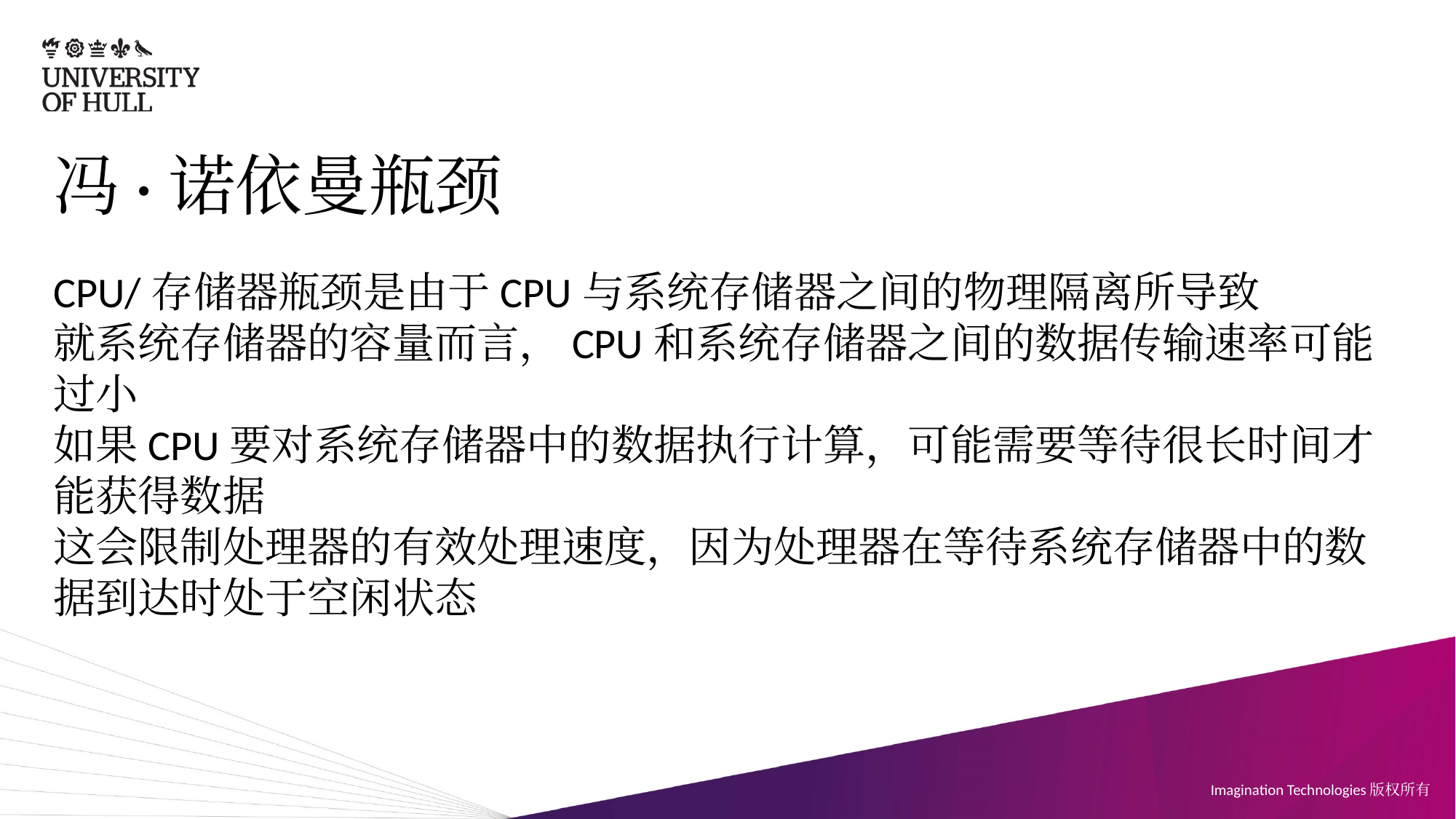

# 冯·诺依曼瓶颈
CPU/存储器瓶颈是由于CPU与系统存储器之间的物理隔离所导致
就系统存储器的容量而言，CPU和系统存储器之间的数据传输速率可能过小
如果CPU要对系统存储器中的数据执行计算，可能需要等待很长时间才能获得数据
这会限制处理器的有效处理速度，因为处理器在等待系统存储器中的数据到达时处于空闲状态